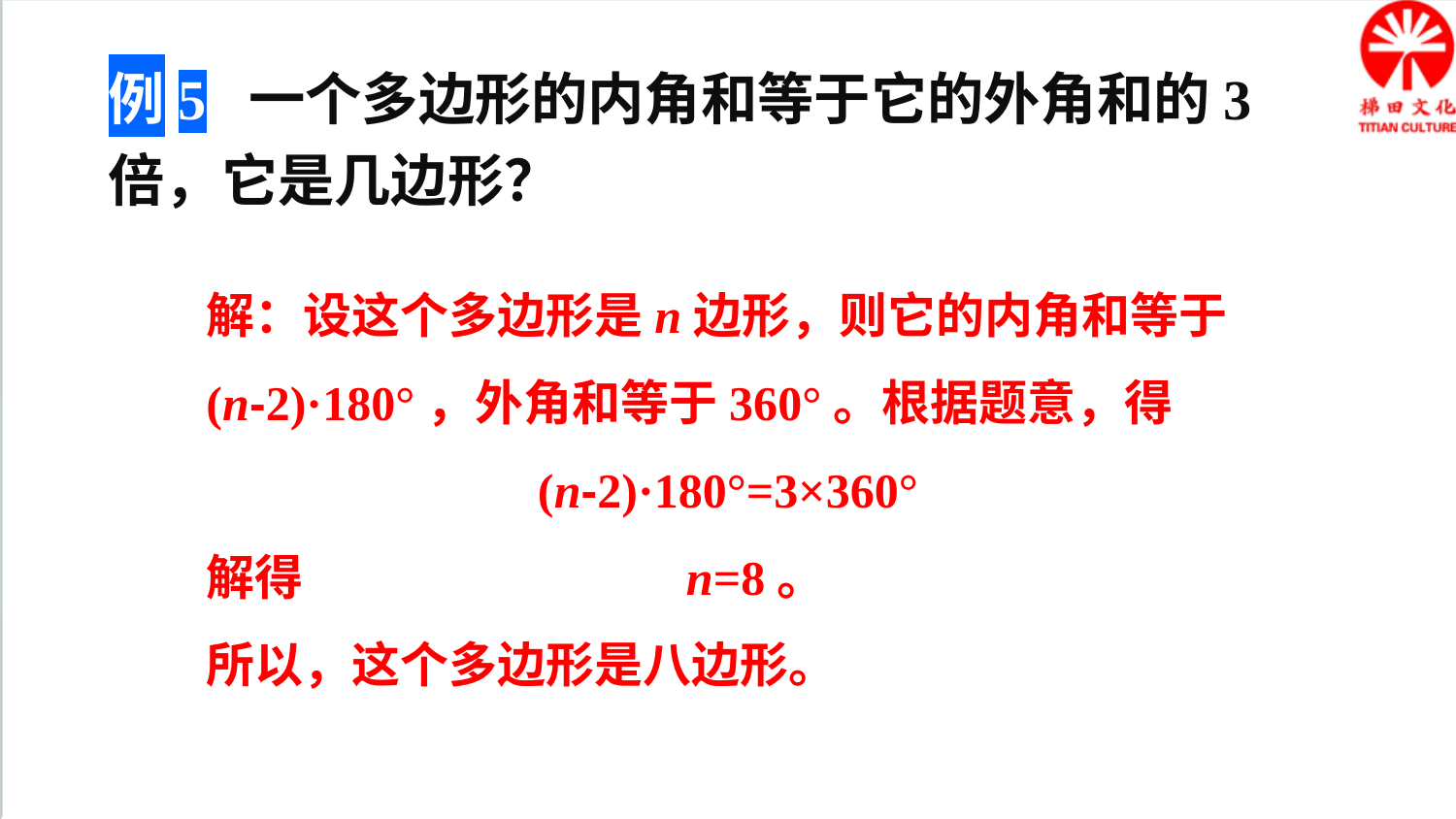

例5  一个多边形的内角和等于它的外角和的3倍，它是几边形？
解：设这个多边形是n边形，则它的内角和等于(n-2)·180°，外角和等于360°。根据题意，得
(n-2)·180°=3×360°
解得                                  n=8。
所以，这个多边形是八边形。